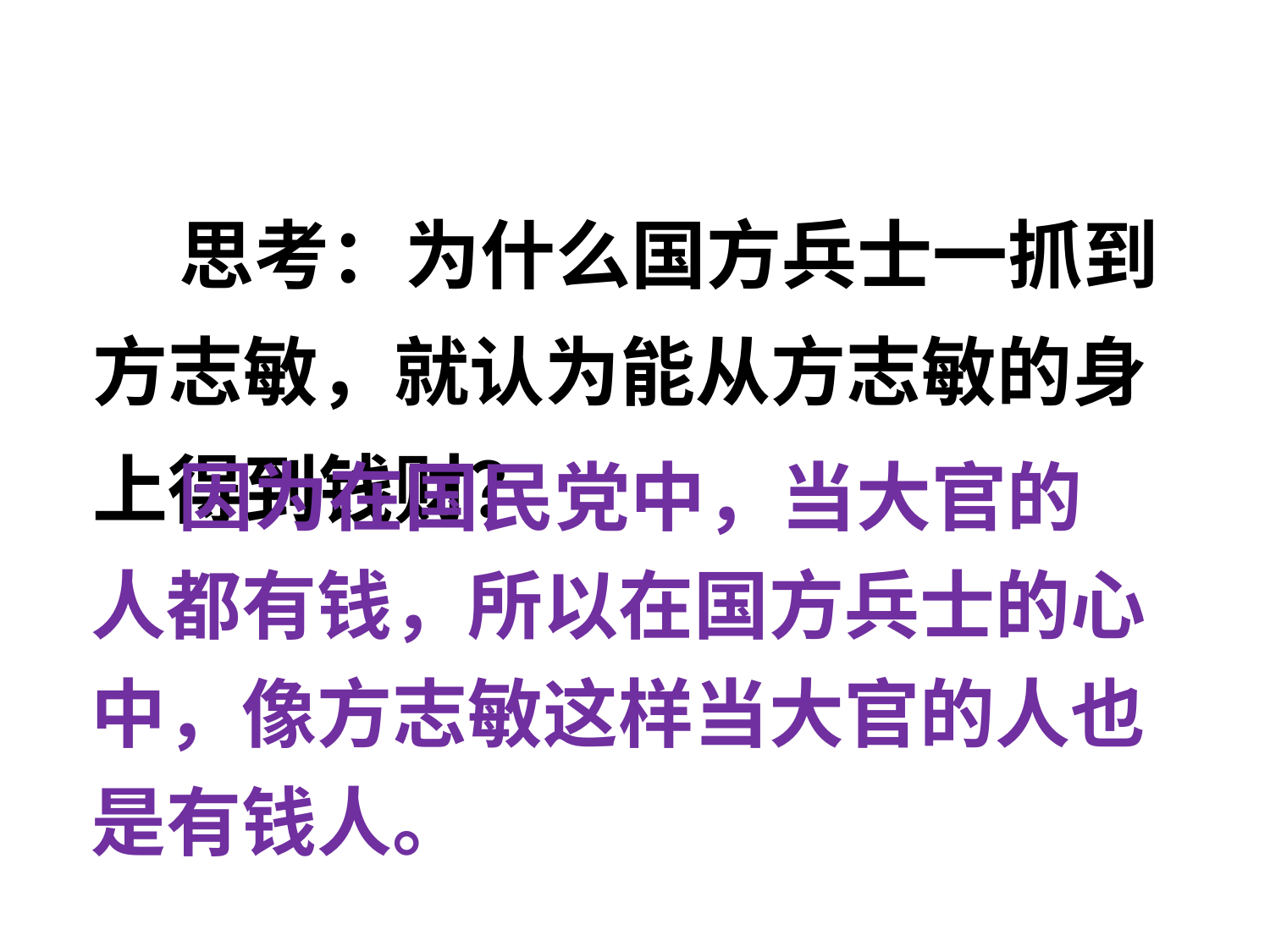

思考：为什么国方兵士一抓到方志敏，就认为能从方志敏的身上得到钱财？
    因为在国民党中，当大官的人都有钱，所以在国方兵士的心中，像方志敏这样当大官的人也是有钱人。